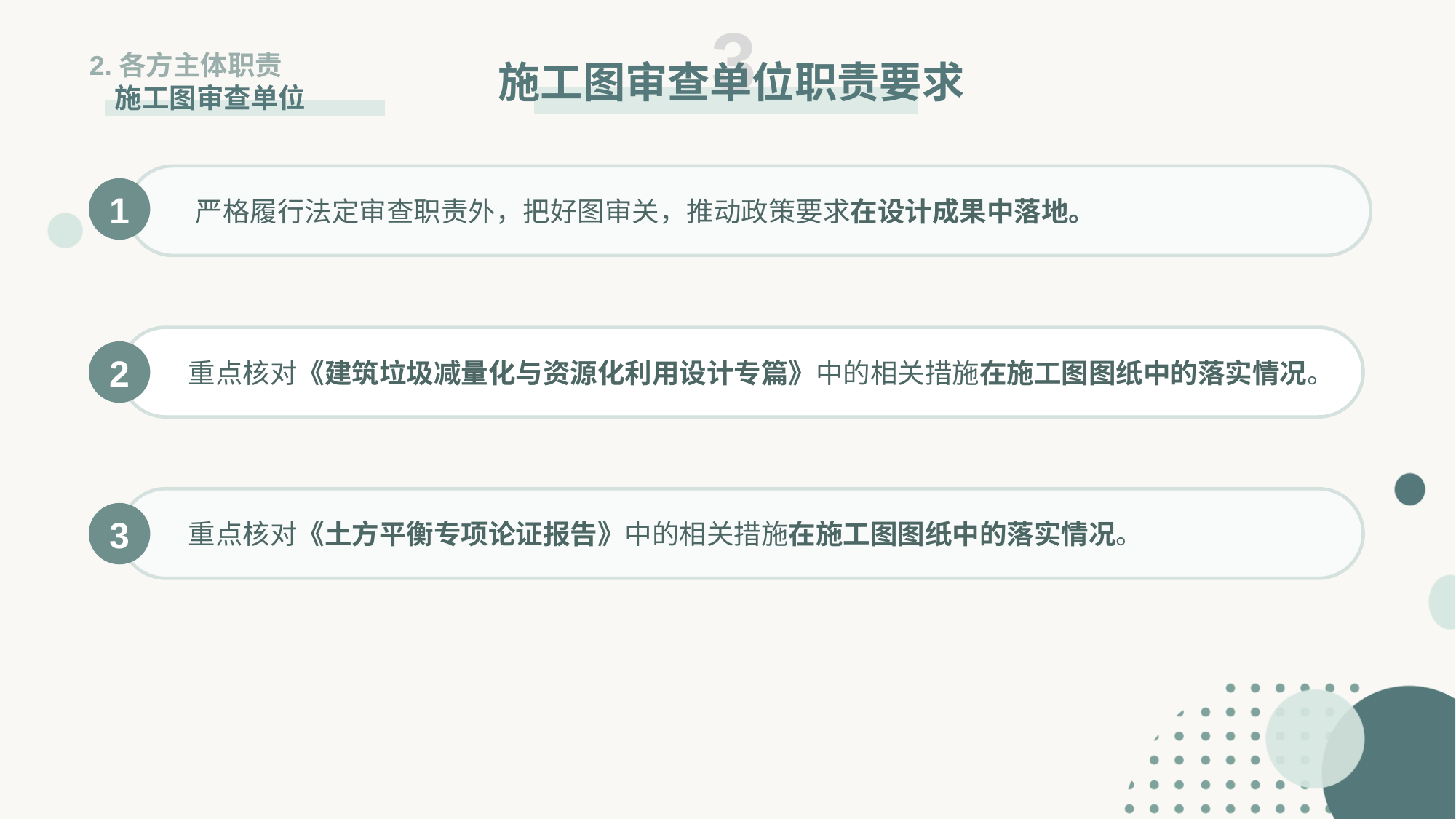

3

施工图审查单位职责要求
2.各方主体职责
   施工图审查单位
      严格履行法定审查职责外，把好图审关，推动政策要求在设计成果中落地。
1
      重点核对《建筑垃圾减量化与资源化利用设计专篇》中的相关措施在施工图图纸中的落实情况。
2
      重点核对《土方平衡专项论证报告》中的相关措施在施工图图纸中的落实情况。
3